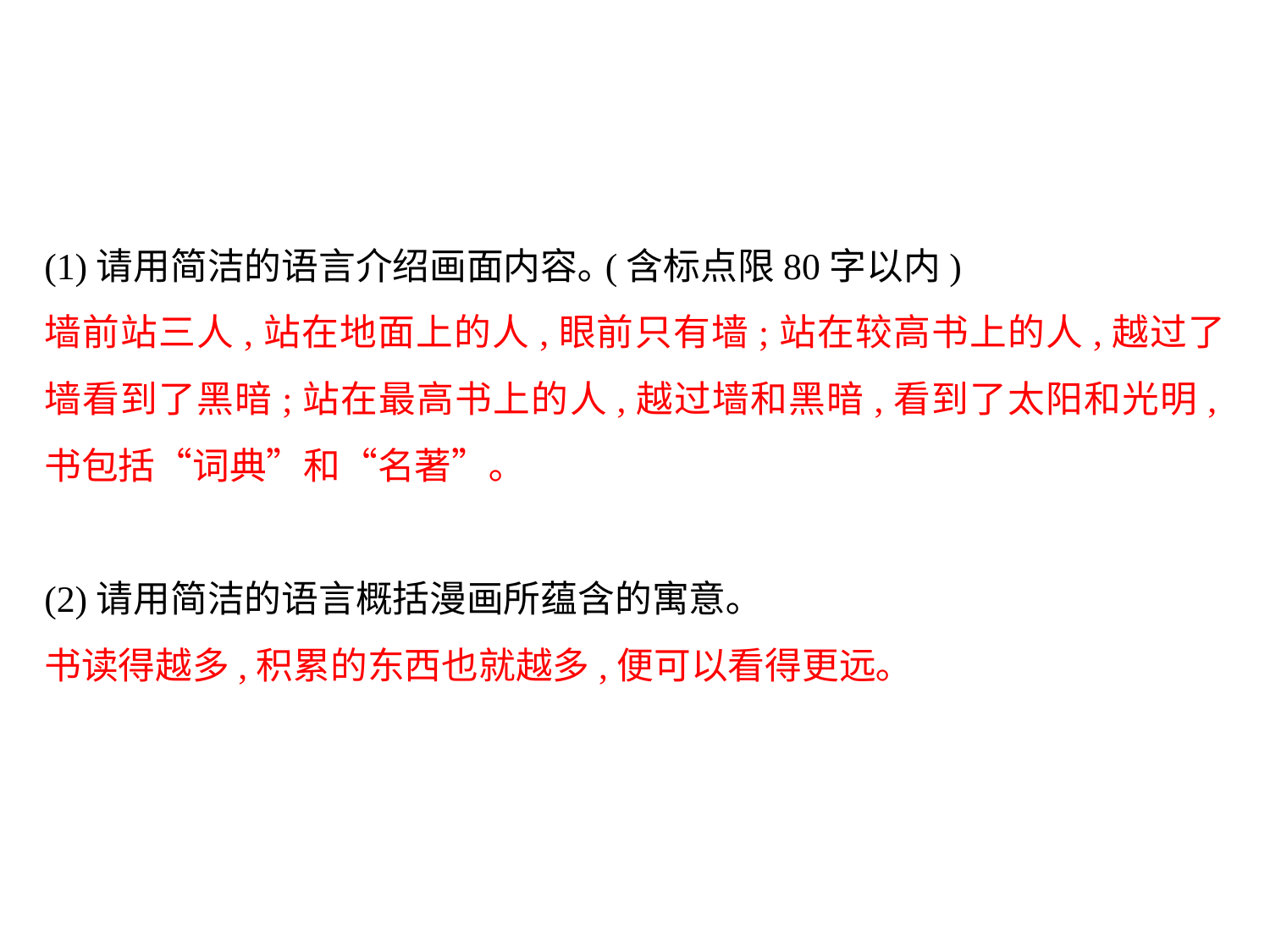

(1)请用简洁的语言介绍画面内容｡(含标点限80字以内)
墙前站三人,站在地面上的人,眼前只有墙;站在较高书上的人,越过了墙看到了黑暗;站在最高书上的人,越过墙和黑暗,看到了太阳和光明,书包括“词典”和“名著”｡

(2)请用简洁的语言概括漫画所蕴含的寓意｡
书读得越多,积累的东西也就越多,便可以看得更远｡